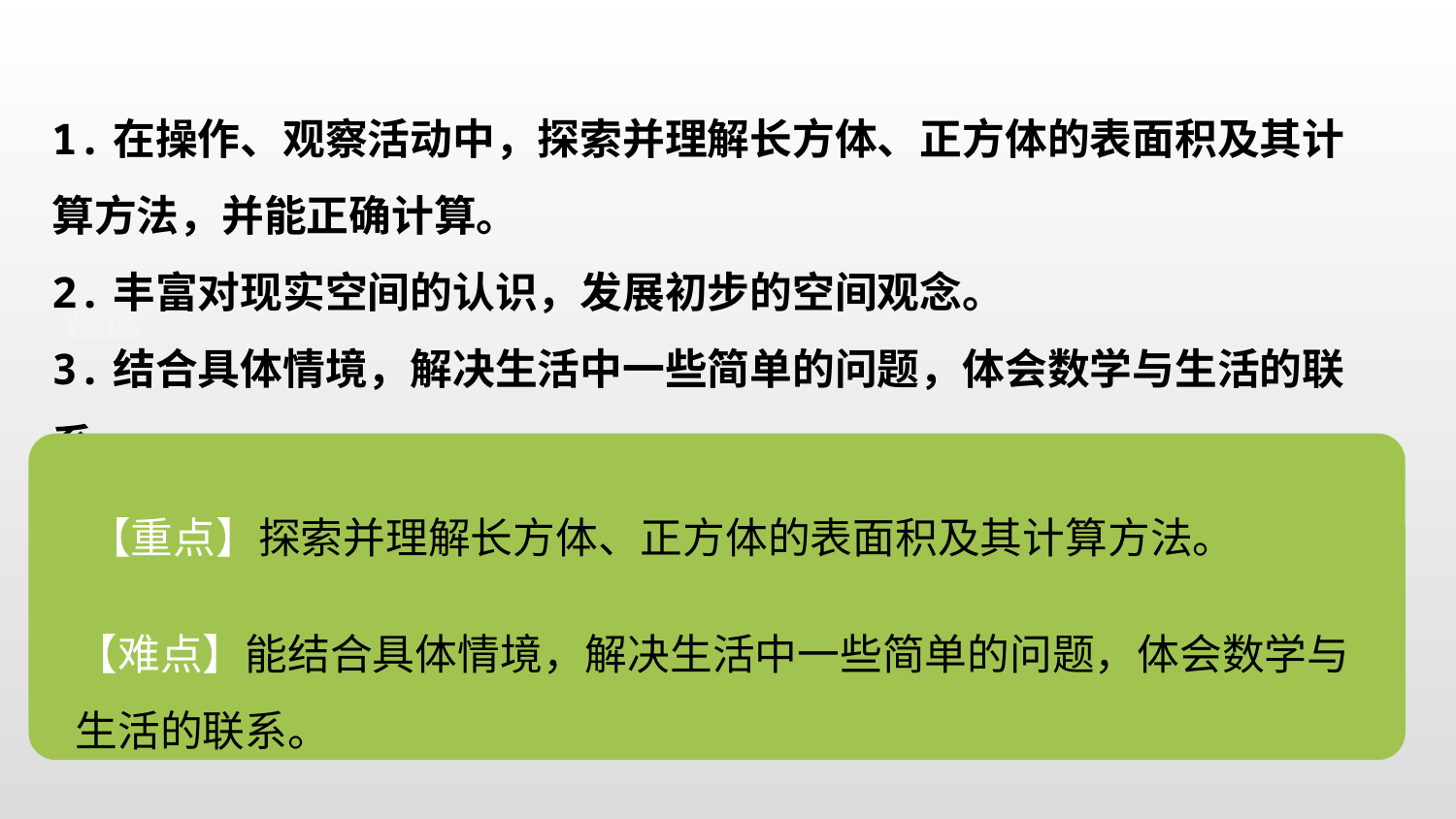

1.在操作、观察活动中，探索并理解长方体、正方体的表面积及其计算方法，并能正确计算。
2.丰富对现实空间的认识，发展初步的空间观念。
3.结合具体情境，解决生活中一些简单的问题，体会数学与生活的联系。

【重点】探索并理解长方体、正方体的表面积及其计算方法。
【难点】能结合具体情境，解决生活中一些简单的问题，体会数学与生活的联系。